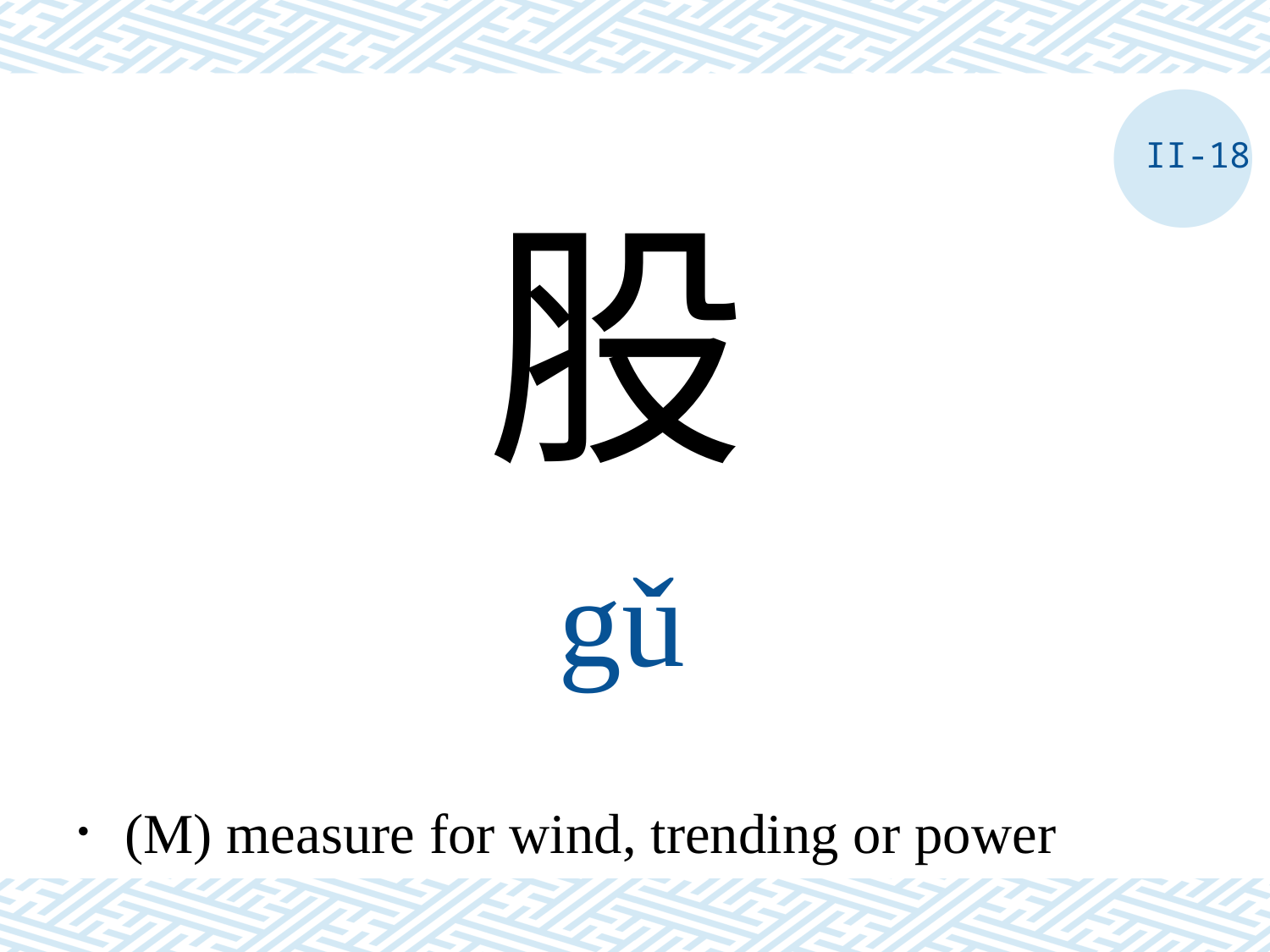

II-18

股
gǔ
．(M) measure for wind, trending or power